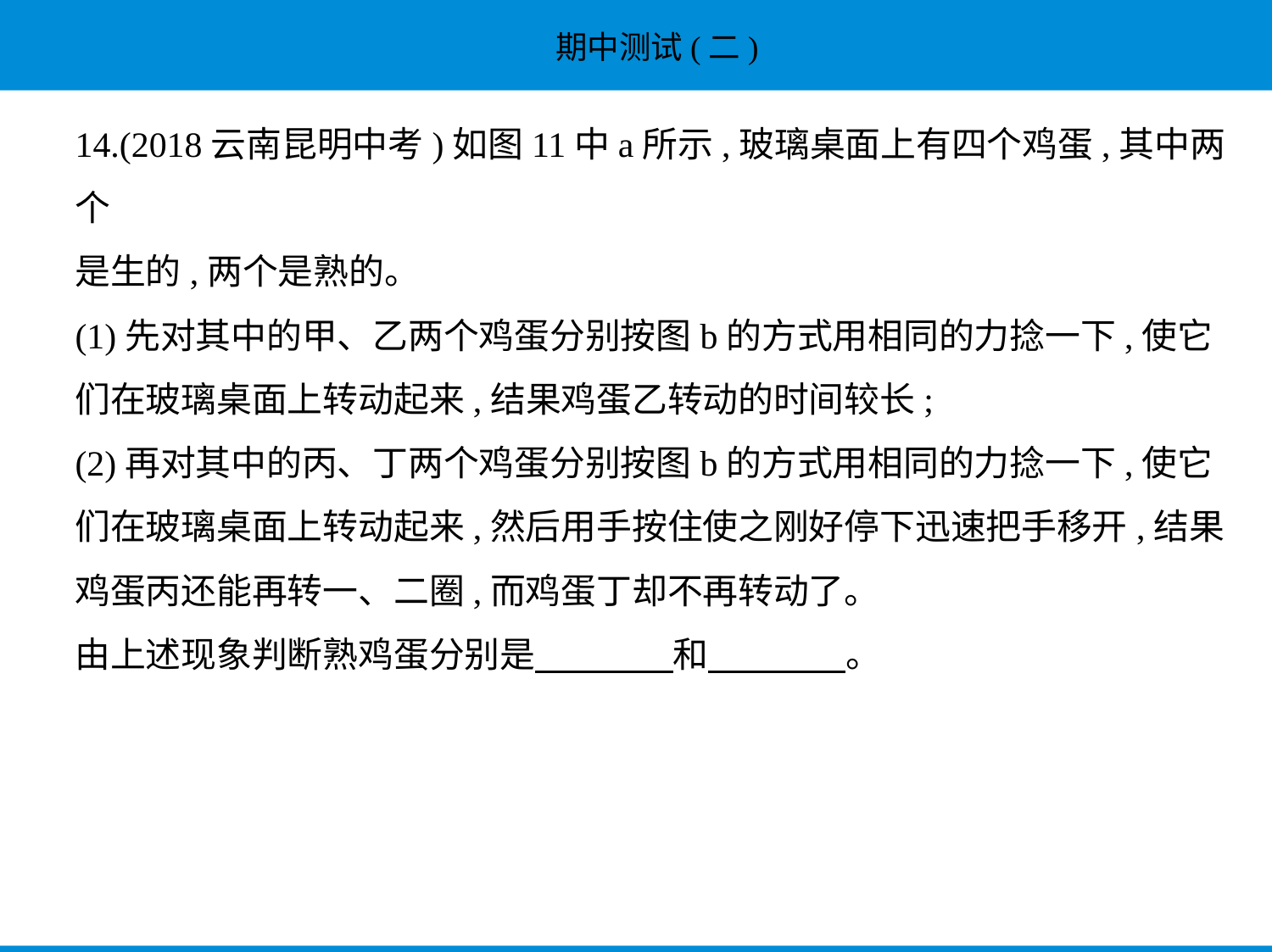

14.(2018云南昆明中考)如图11中a所示,玻璃桌面上有四个鸡蛋,其中两个
是生的,两个是熟的。
(1)先对其中的甲、乙两个鸡蛋分别按图b的方式用相同的力捻一下,使它
们在玻璃桌面上转动起来,结果鸡蛋乙转动的时间较长;
(2)再对其中的丙、丁两个鸡蛋分别按图b的方式用相同的力捻一下,使它
们在玻璃桌面上转动起来,然后用手按住使之刚好停下迅速把手移开,结果
鸡蛋丙还能再转一、二圈,而鸡蛋丁却不再转动了。
由上述现象判断熟鸡蛋分别是　　　    和　　　    。